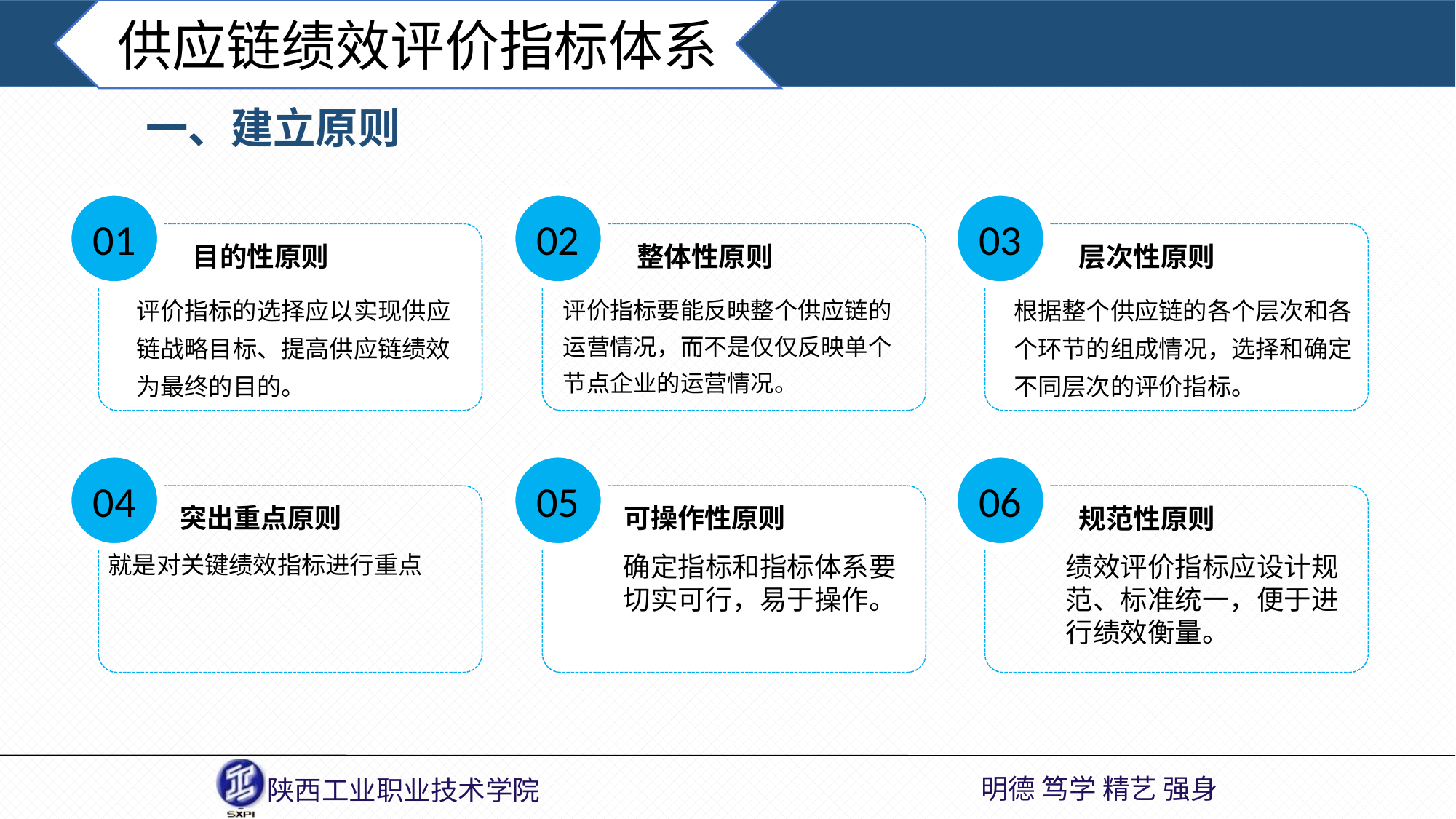

供应链绩效评价指标体系
一、建立原则
01
02
03

目的性原则
整体性原则
层次性原则
评价指标的选择应以实现供应链战略目标、提高供应链绩效为最终的目的。
评价指标要能反映整个供应链的运营情况，而不是仅仅反映单个节点企业的运营情况。
根据整个供应链的各个层次和各个环节的组成情况，选择和确定不同层次的评价指标。
04
05
06

突出重点原则
可操作性原则
规范性原则
就是对关键绩效指标进行重点
确定指标和指标体系要切实可行，易于操作。
绩效评价指标应设计规范、标准统一，便于进行绩效衡量。